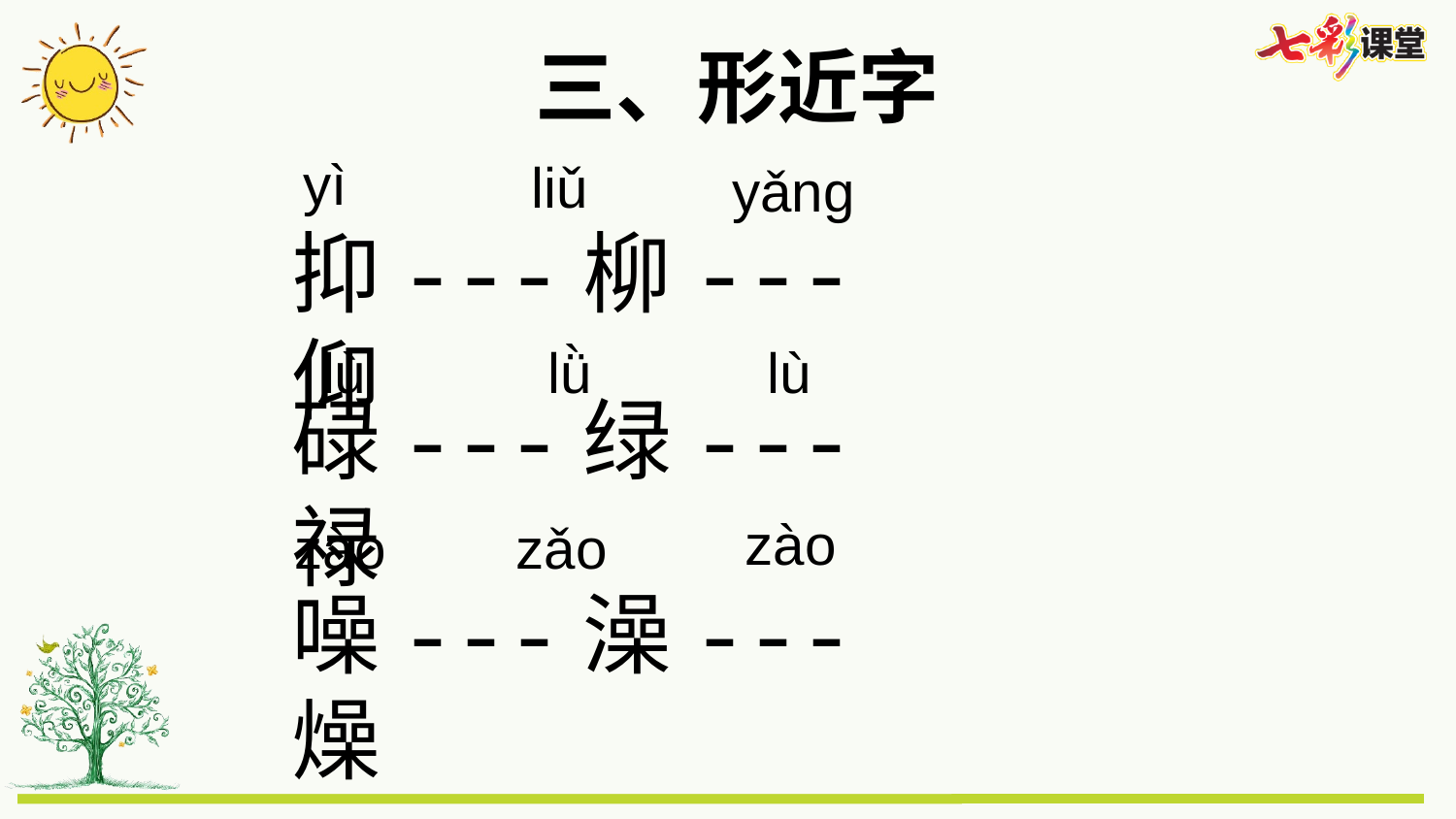

三、形近字
yì
liǔ
yǎng
抑---柳---仰
lù
lù
lǜ
碌---绿---禄
zào
zào
zǎo
噪---澡---燥